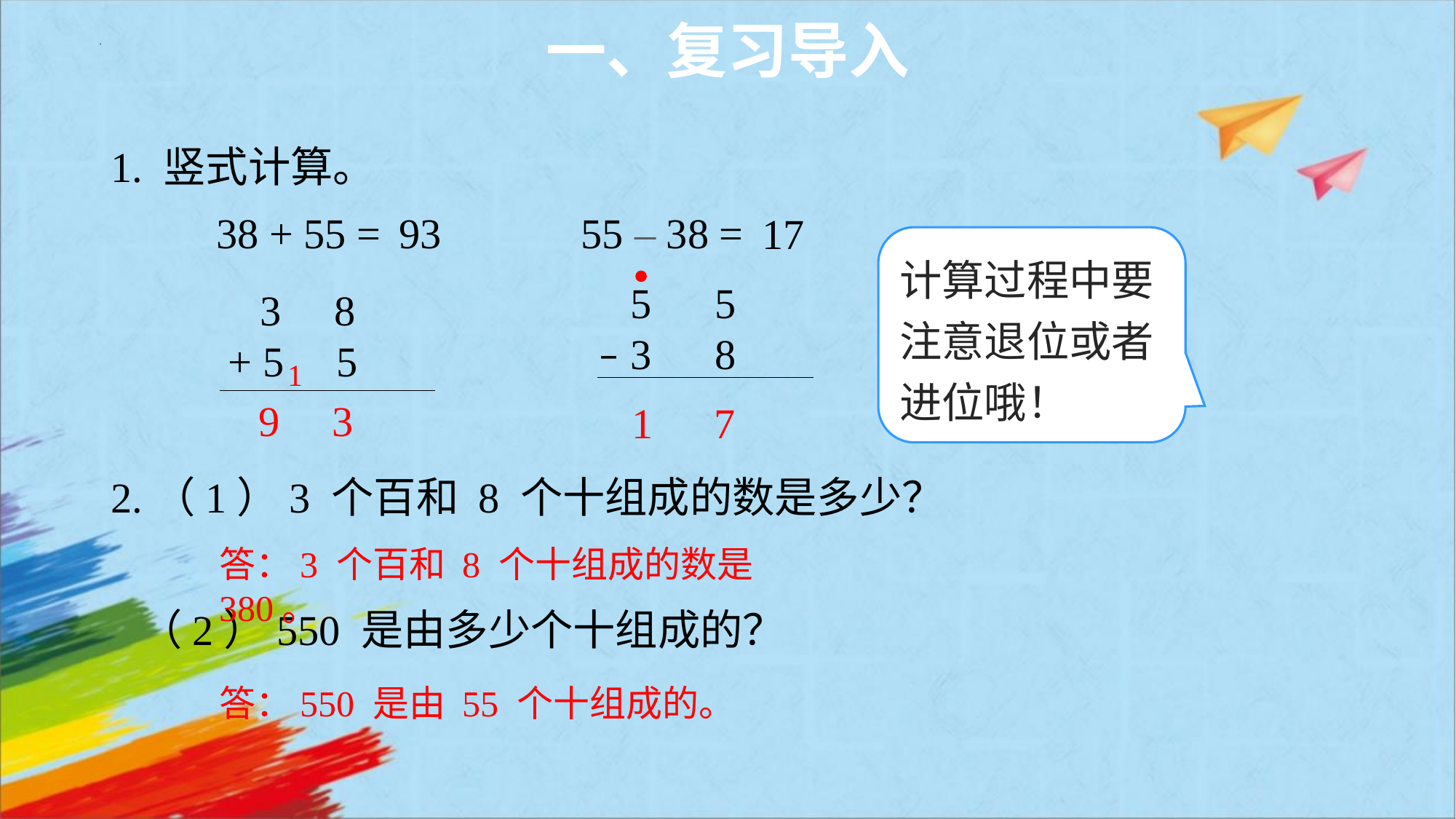

# 一、复习导入
1. 竖式计算。
          38 + 55 =                   55 – 38 =

2.（1）3 个百和 8 个十组成的数是多少？

  （2）550 是由多少个十组成的？
93
17
计算过程中要注意退位或者进位哦！
   5      5
– 3      8

   3     8
+ 5     5

1
9
3
1
7
答：3 个百和 8 个十组成的数是 380。
答：550 是由 55 个十组成的。